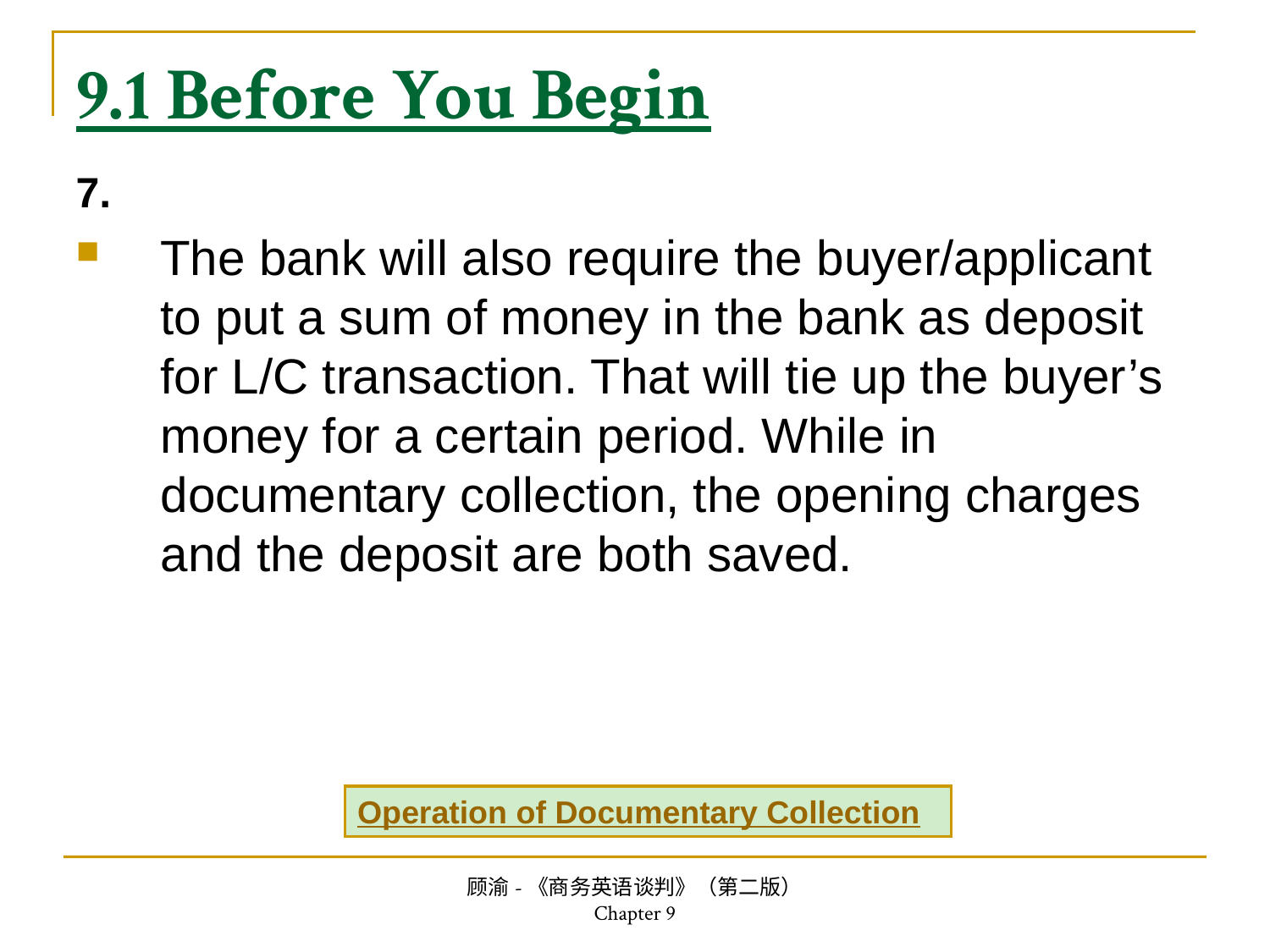

# 9.1 Before You Begin
7.
The bank will also require the buyer/applicant to put a sum of money in the bank as deposit for L/C transaction. That will tie up the buyer’s money for a certain period. While in documentary collection, the opening charges and the deposit are both saved.
Operation of Documentary Collection

13
顾渝-《商务英语谈判》（第二版） Chapter 9